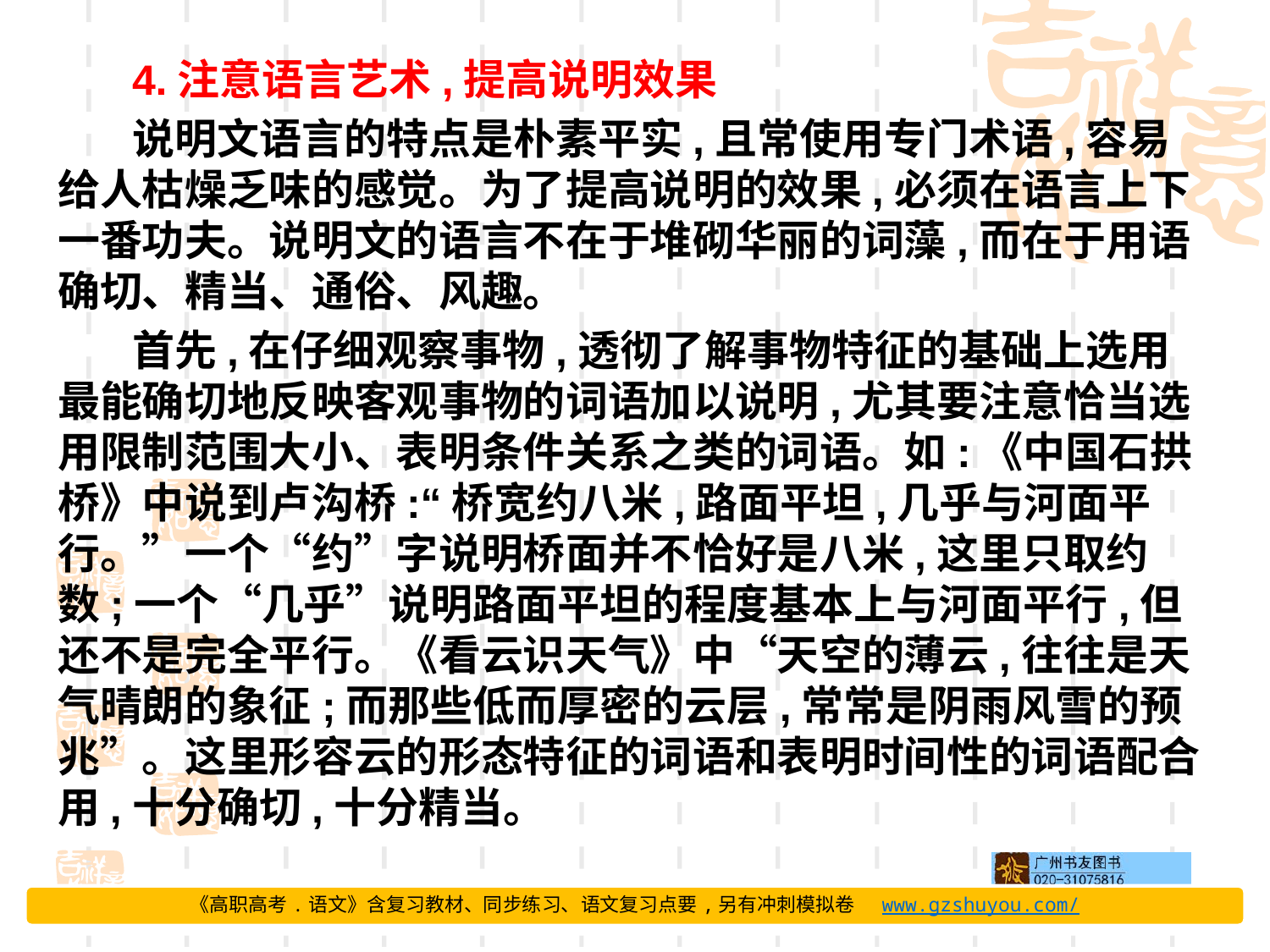

4.注意语言艺术,提高说明效果
说明文语言的特点是朴素平实,且常使用专门术语,容易给人枯燥乏味的感觉。为了提高说明的效果,必须在语言上下一番功夫。说明文的语言不在于堆砌华丽的词藻,而在于用语确切、精当、通俗、风趣。
首先,在仔细观察事物,透彻了解事物特征的基础上选用最能确切地反映客观事物的词语加以说明,尤其要注意恰当选用限制范围大小、表明条件关系之类的词语。如:《中国石拱桥》中说到卢沟桥:“桥宽约八米,路面平坦,几乎与河面平行。”一个“约”字说明桥面并不恰好是八米,这里只取约数;一个“几乎”说明路面平坦的程度基本上与河面平行,但还不是完全平行。《看云识天气》中“天空的薄云,往往是天气晴朗的象征;而那些低而厚密的云层,常常是阴雨风雪的预兆”。这里形容云的形态特征的词语和表明时间性的词语配合用,十分确切,十分精当。